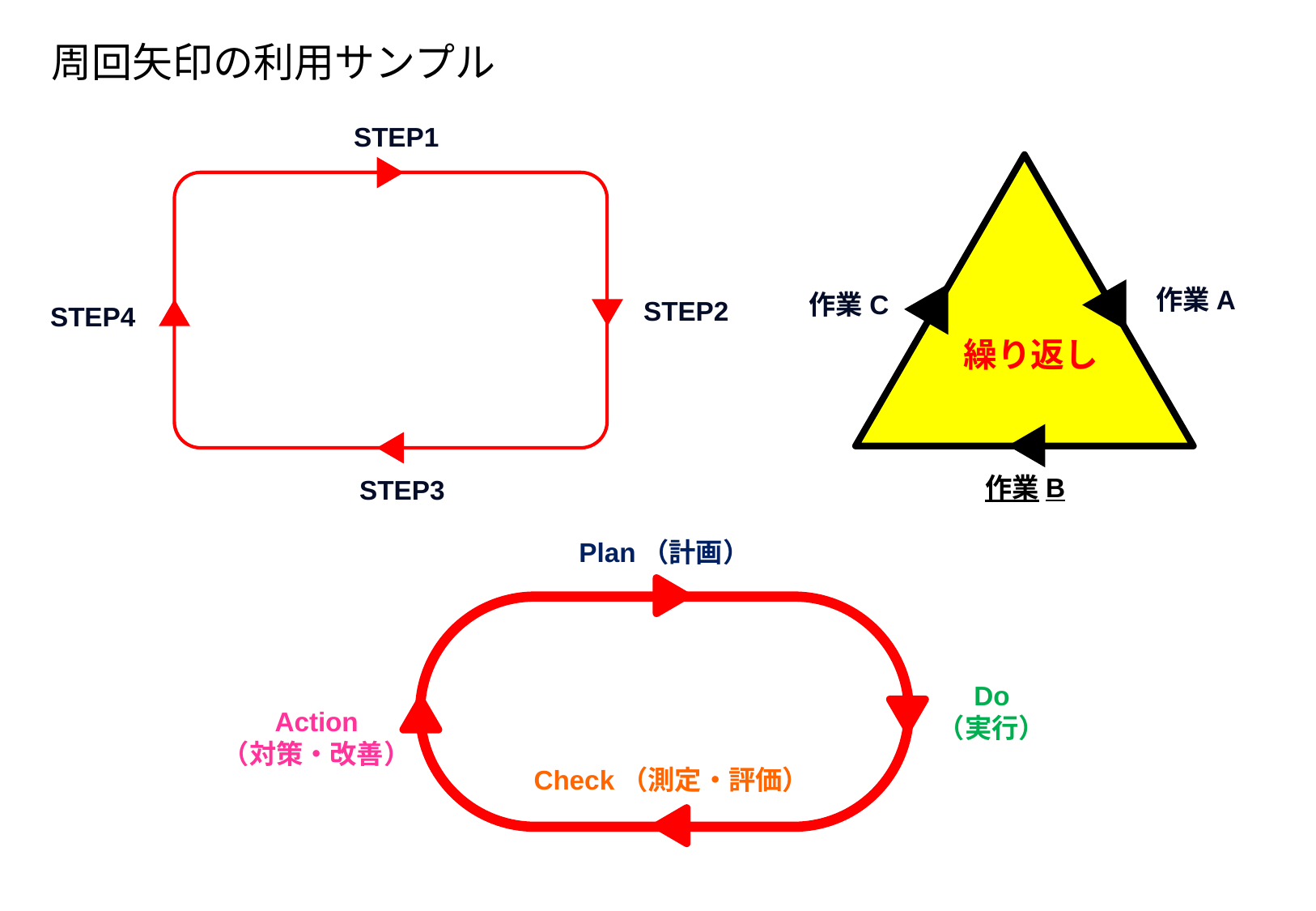

周回矢印の利用サンプル
STEP1

作業A
作業C
STEP2
STEP4
繰り返し
作業B
STEP3
Plan（計画）

Do
（実行）
Action
（対策・改善）
Check（測定・評価）